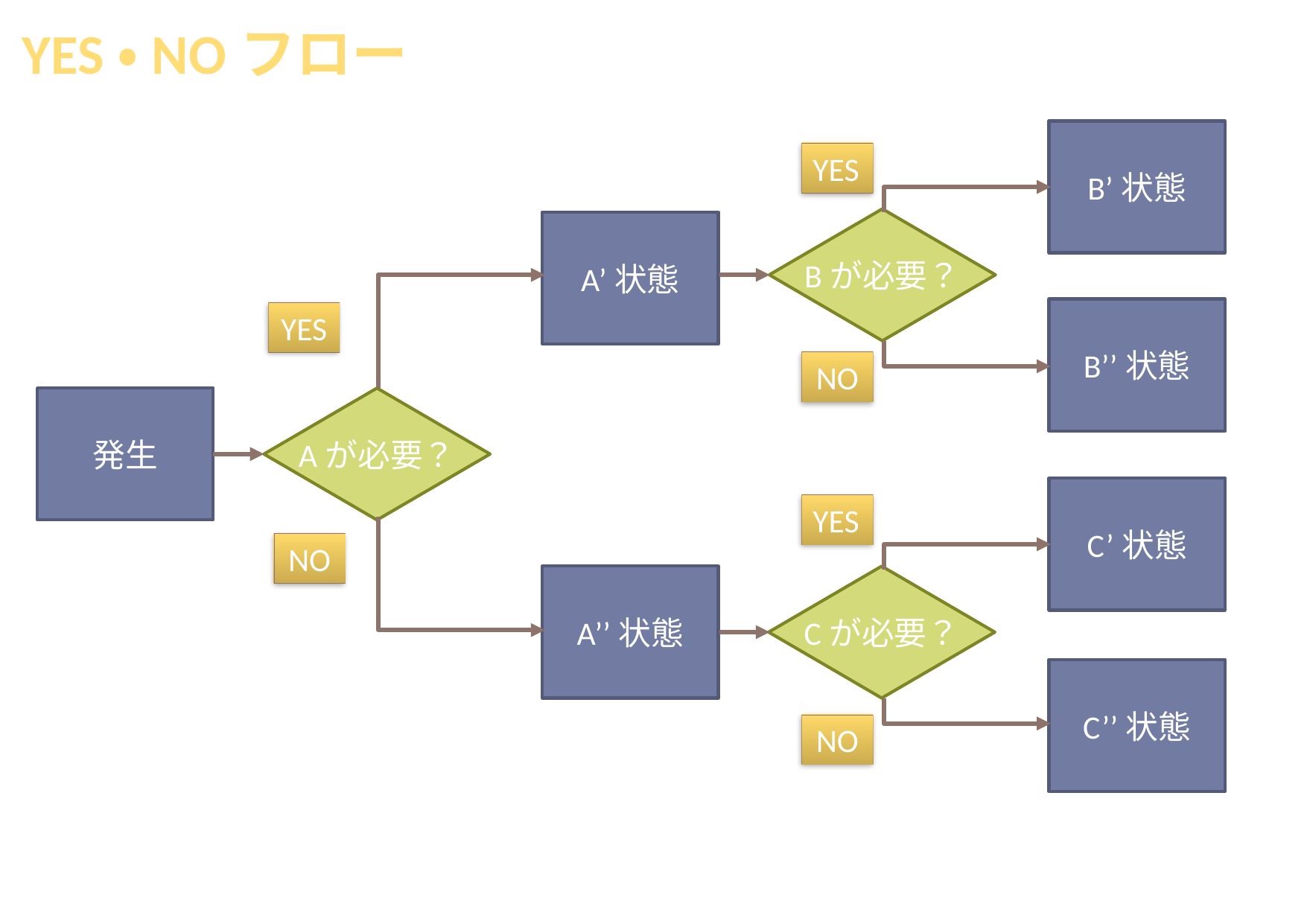

YES・NOフロー
B’状態
YES

Bが必要？
A’状態

B’’状態
YES

NO
発生
Aが必要？
C’状態
YES

NO

A’’状態
Cが必要？
C’’状態

NO